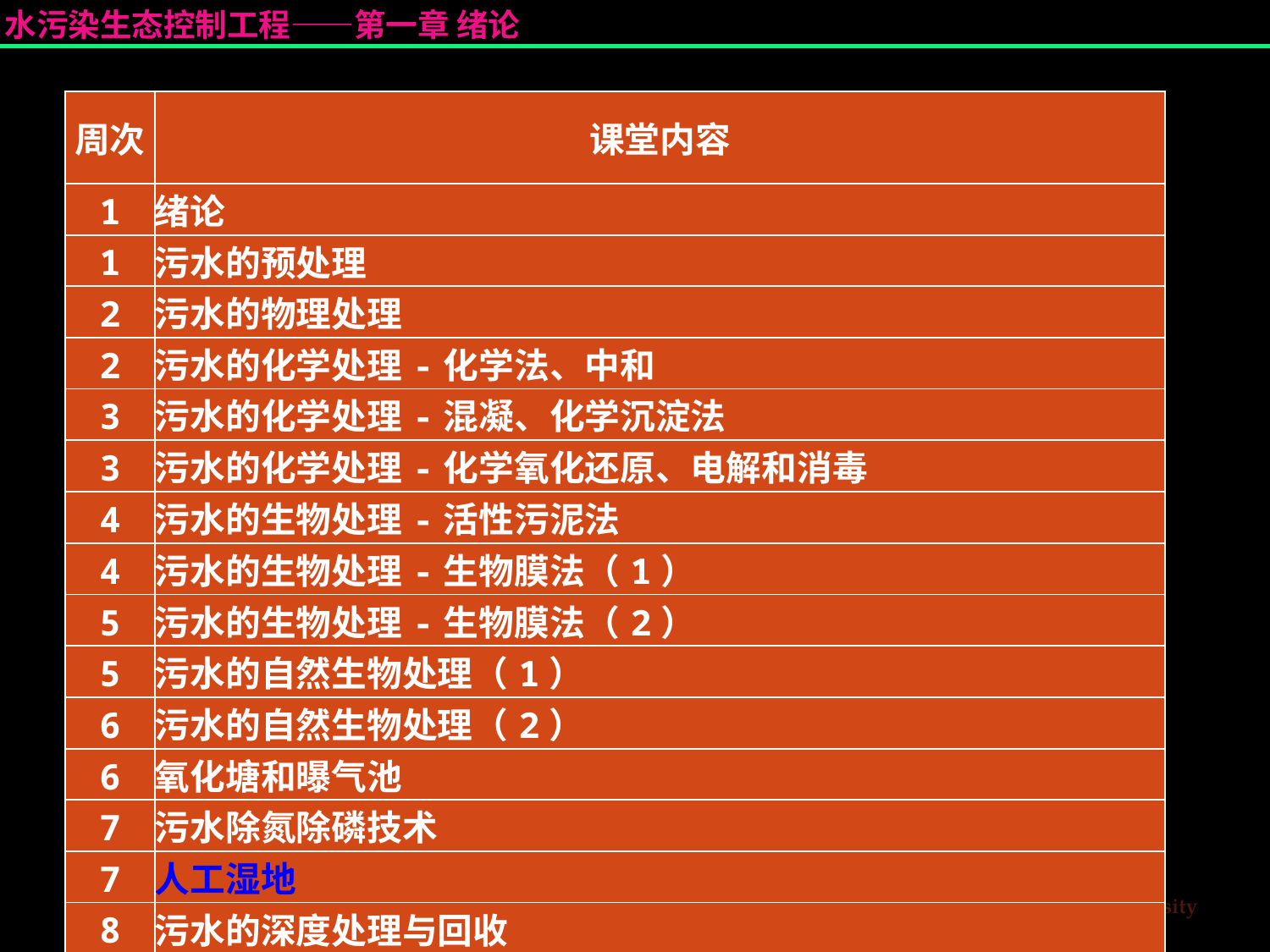

| 周次 | 课堂内容 |
| --- | --- |
| 1 | 绪论 |
| 1 | 污水的预处理 |
| 2 | 污水的物理处理 |
| 2 | 污水的化学处理-化学法、中和 |
| 3 | 污水的化学处理-混凝、化学沉淀法 |
| 3 | 污水的化学处理-化学氧化还原、电解和消毒 |
| 4 | 污水的生物处理-活性污泥法 |
| 4 | 污水的生物处理-生物膜法（1） |
| 5 | 污水的生物处理-生物膜法（2） |
| 5 | 污水的自然生物处理（1） |
| 6 | 污水的自然生物处理（2） |
| 6 | 氧化塘和曝气池 |
| 7 | 污水除氮除磷技术 |
| 7 | 人工湿地 |
| 8 | 污水的深度处理与回收 |
| 8 | 污泥的处理 |